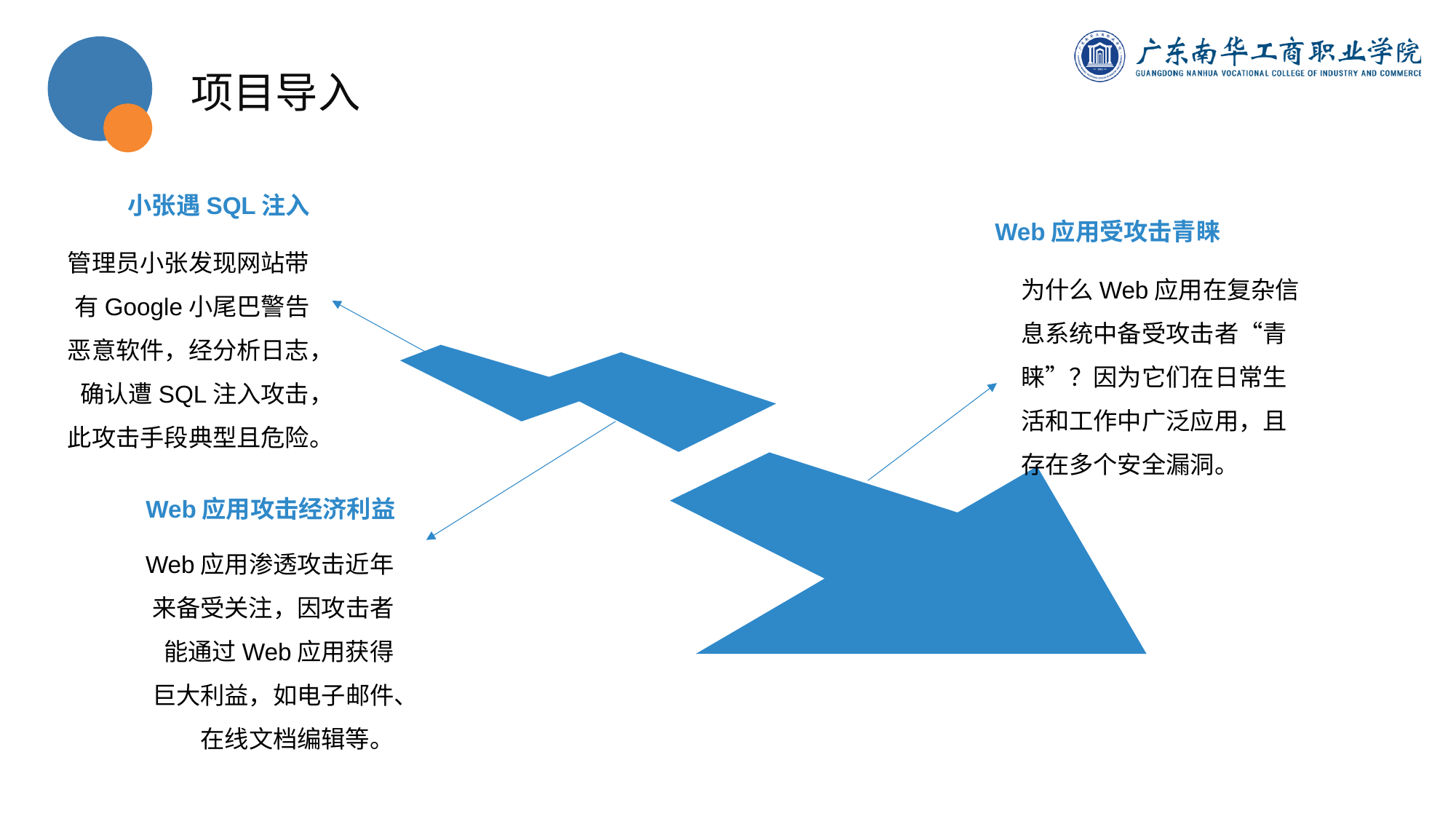

项目导入

小张遇SQL注入
Web应用受攻击青睐
管理员小张发现网站带有Google小尾巴警告恶意软件，经分析日志，确认遭SQL注入攻击，此攻击手段典型且危险。
为什么Web应用在复杂信息系统中备受攻击者“青睐”？因为它们在日常生活和工作中广泛应用，且存在多个安全漏洞。

Web应用攻击经济利益
Web应用渗透攻击近年来备受关注，因攻击者能通过Web应用获得巨大利益，如电子邮件、在线文档编辑等。